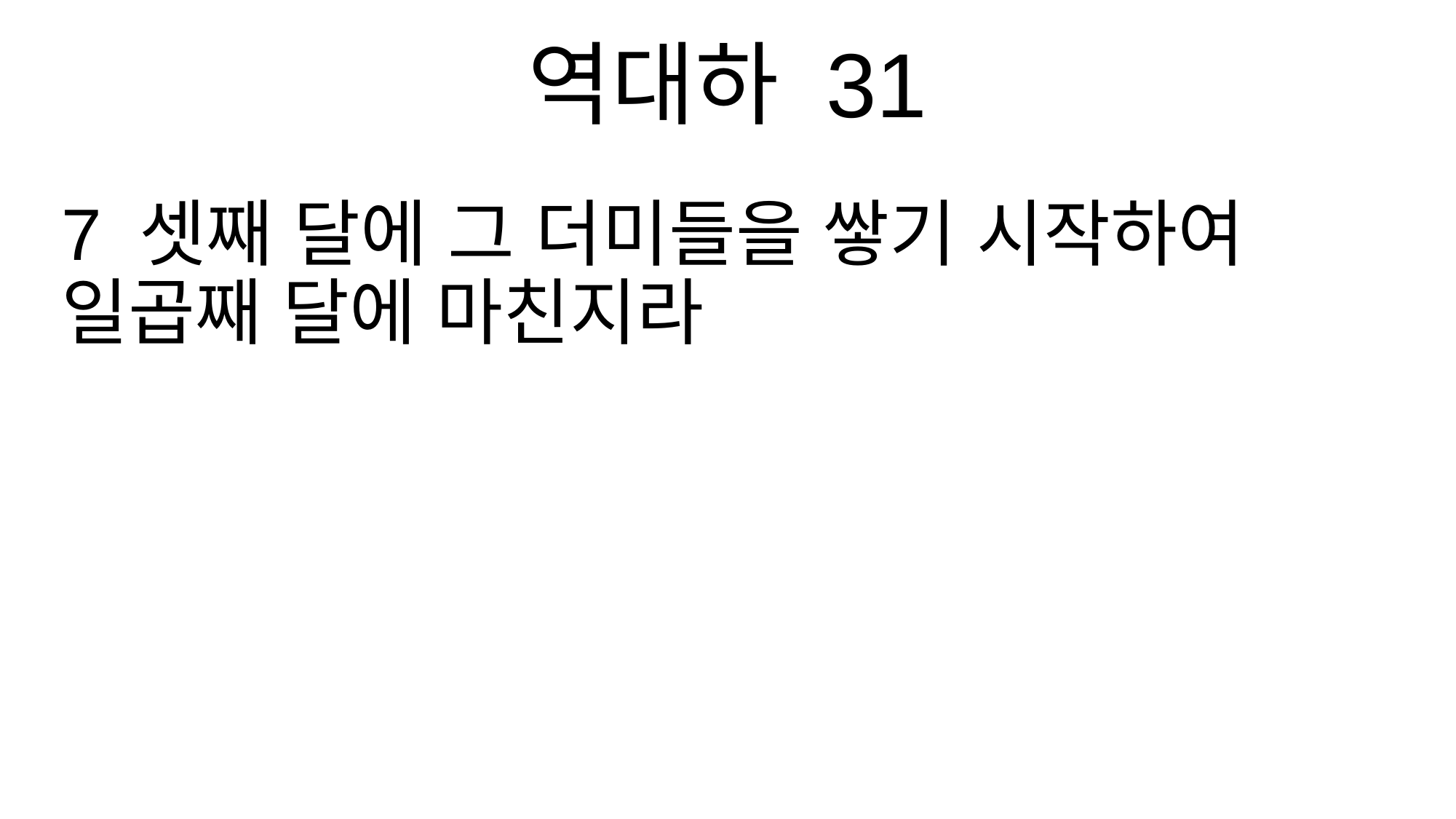

역대하 31
7 셋째 달에 그 더미들을 쌓기 시작하여 일곱째 달에 마친지라